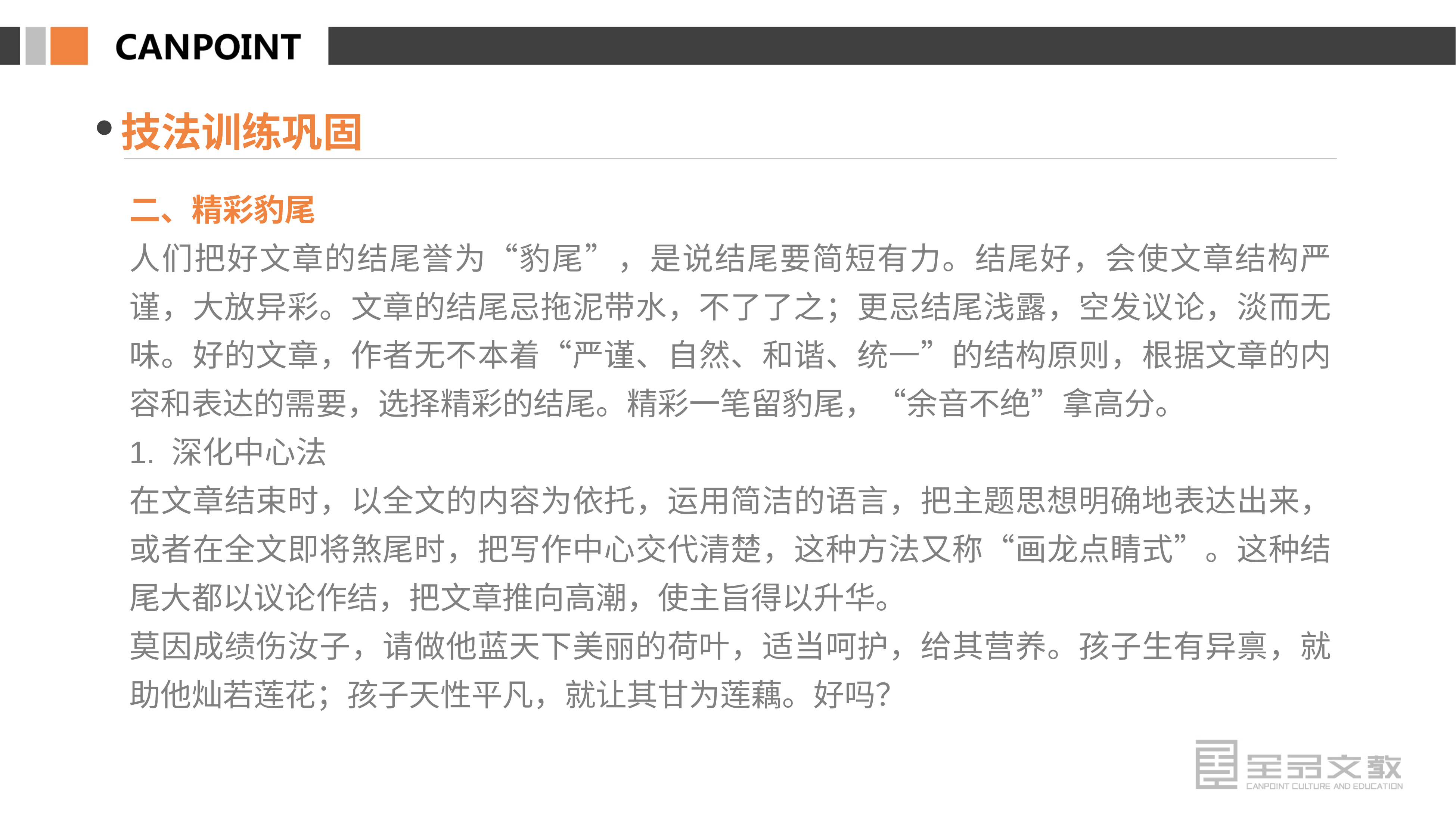

技法训练巩固

二、精彩豹尾
人们把好文章的结尾誉为“豹尾”，是说结尾要简短有力。结尾好，会使文章结构严谨，大放异彩。文章的结尾忌拖泥带水，不了了之；更忌结尾浅露，空发议论，淡而无味。好的文章，作者无不本着“严谨、自然、和谐、统一”的结构原则，根据文章的内容和表达的需要，选择精彩的结尾。精彩一笔留豹尾，“余音不绝”拿高分。
1. 深化中心法
在文章结束时，以全文的内容为依托，运用简洁的语言，把主题思想明确地表达出来，或者在全文即将煞尾时，把写作中心交代清楚，这种方法又称“画龙点睛式”。这种结尾大都以议论作结，把文章推向高潮，使主旨得以升华。
莫因成绩伤汝子，请做他蓝天下美丽的荷叶，适当呵护，给其营养。孩子生有异禀，就助他灿若莲花；孩子天性平凡，就让其甘为莲藕。好吗？